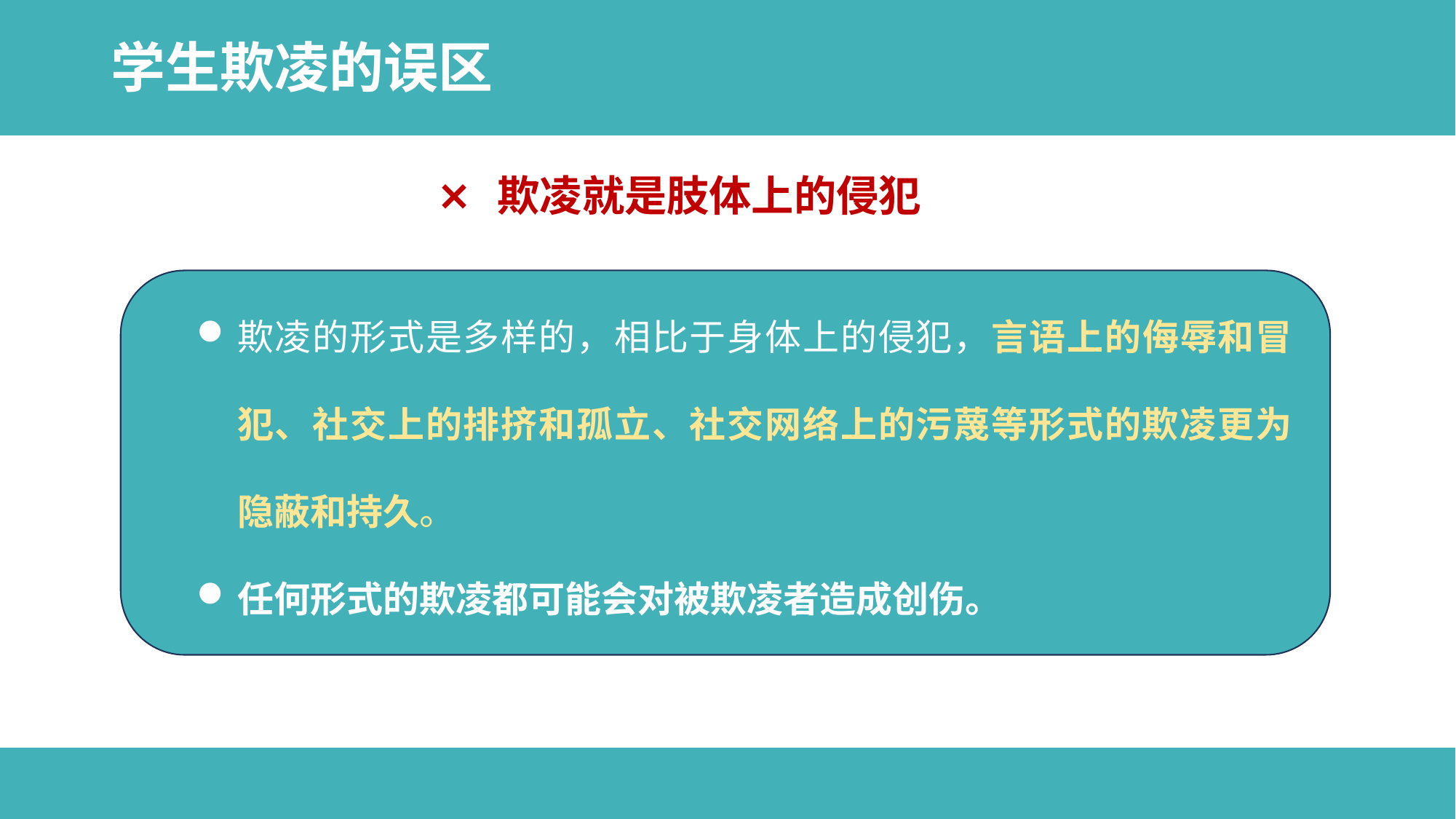

# 学生欺凌的误区
❌  欺凌就是肢体上的侵犯
欺凌的形式是多样的，相比于身体上的侵犯，言语上的侮辱和冒犯、社交上的排挤和孤立、社交网络上的污蔑等形式的欺凌更为隐蔽和持久。
任何形式的欺凌都可能会对被欺凌者造成创伤。